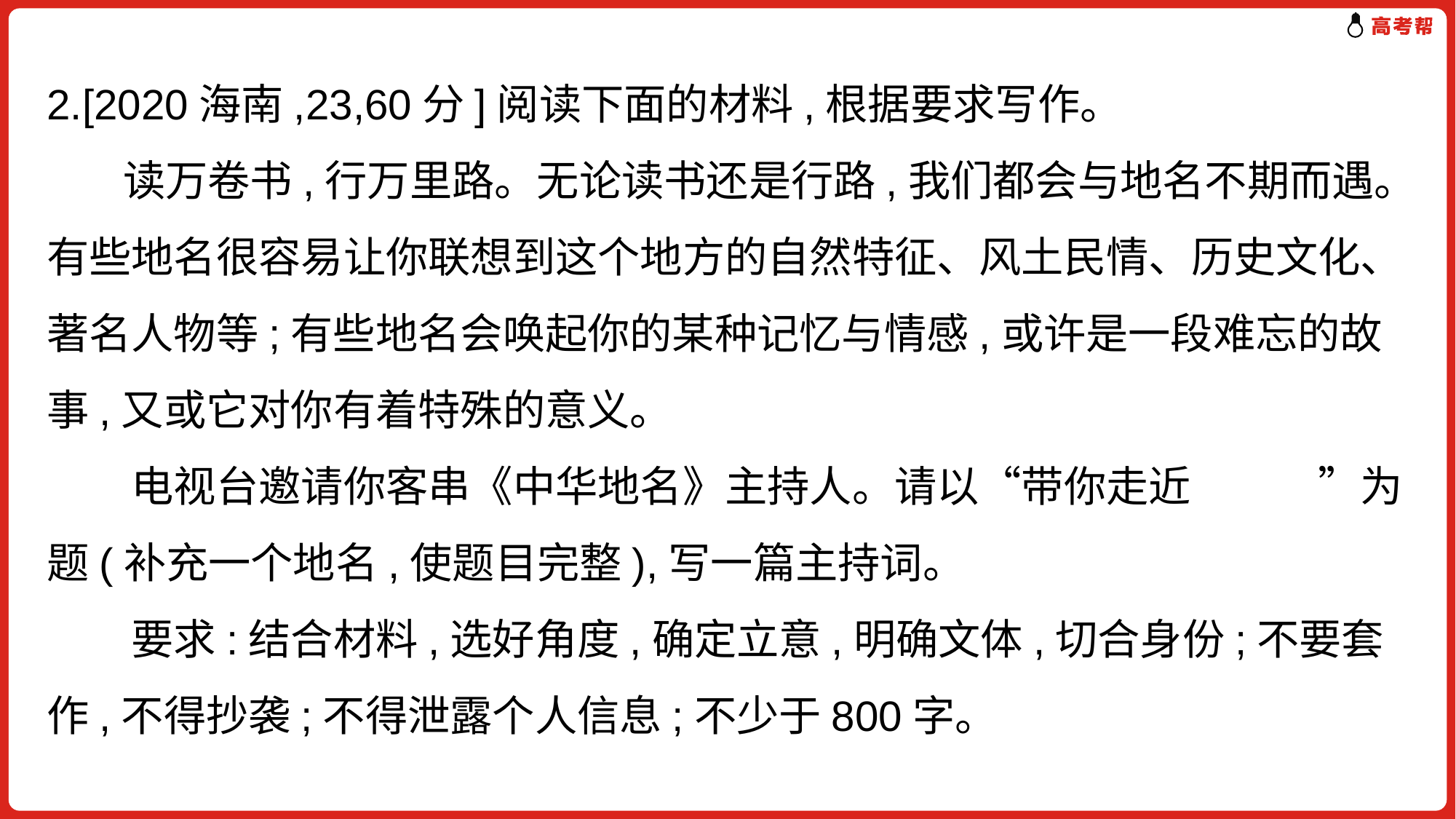

2.[2020海南,23,60分]阅读下面的材料,根据要求写作。
       读万卷书,行万里路。无论读书还是行路,我们都会与地名不期而遇。有些地名很容易让你联想到这个地方的自然特征、风土民情、历史文化、著名人物等;有些地名会唤起你的某种记忆与情感,或许是一段难忘的故事,又或它对你有着特殊的意义。
　　电视台邀请你客串《中华地名》主持人。请以“带你走近　　　”为题(补充一个地名,使题目完整),写一篇主持词。
　　要求:结合材料,选好角度,确定立意,明确文体,切合身份;不要套作,不得抄袭;不得泄露个人信息;不少于800字。